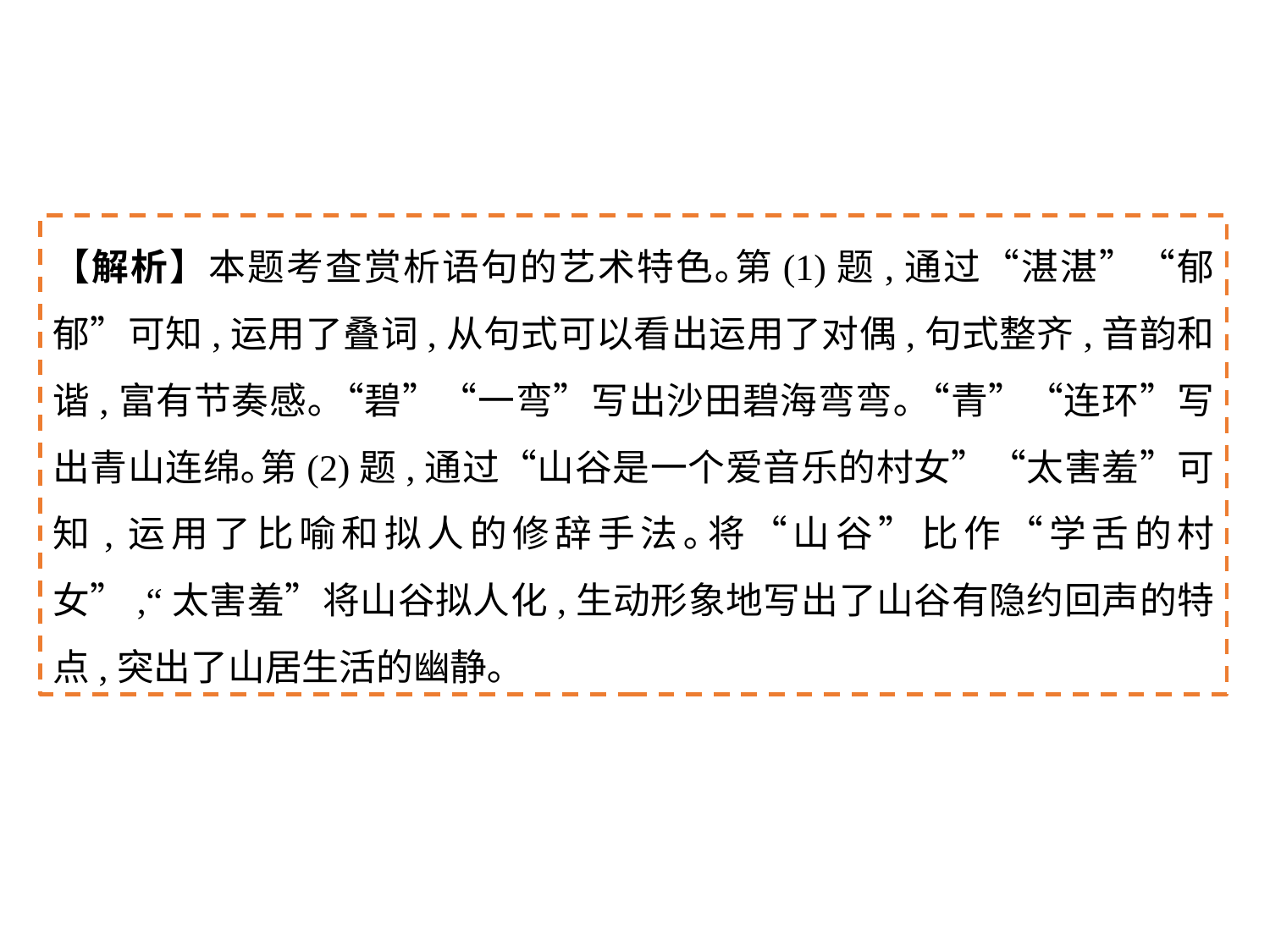

【解析】本题考查赏析语句的艺术特色｡第(1)题,通过“湛湛”“郁郁”可知,运用了叠词,从句式可以看出运用了对偶,句式整齐,音韵和谐,富有节奏感｡“碧”“一弯”写出沙田碧海弯弯｡“青”“连环”写出青山连绵｡第(2)题,通过“山谷是一个爱音乐的村女”“太害羞”可知,运用了比喻和拟人的修辞手法｡将“山谷”比作“学舌的村女”,“太害羞”将山谷拟人化,生动形象地写出了山谷有隐约回声的特点,突出了山居生活的幽静｡